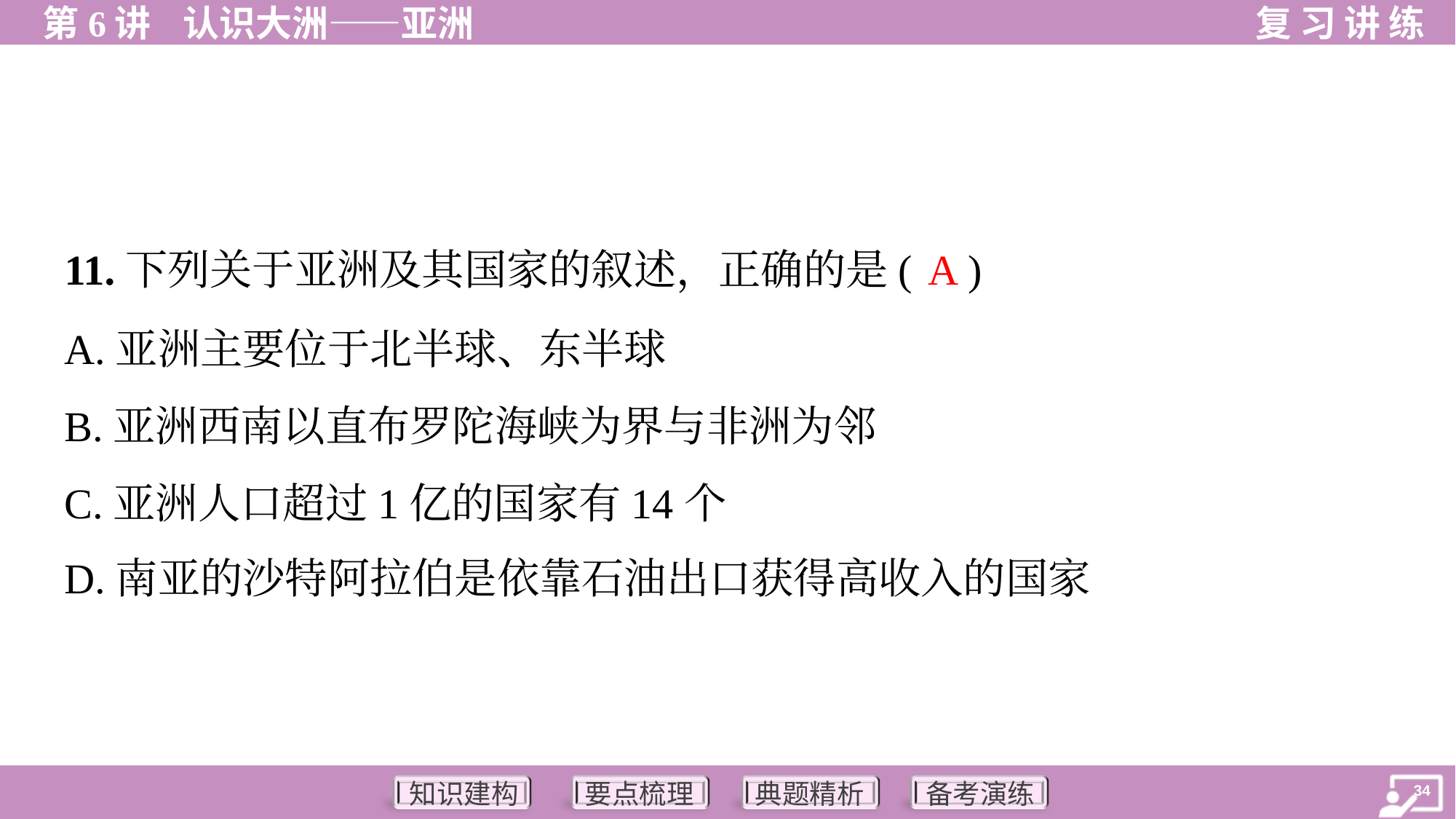

A
11.下列关于亚洲及其国家的叙述，正确的是(     )
A.亚洲主要位于北半球、东半球
B.亚洲西南以直布罗陀海峡为界与非洲为邻
C.亚洲人口超过1亿的国家有14个
D.南亚的沙特阿拉伯是依靠石油出口获得高收入的国家